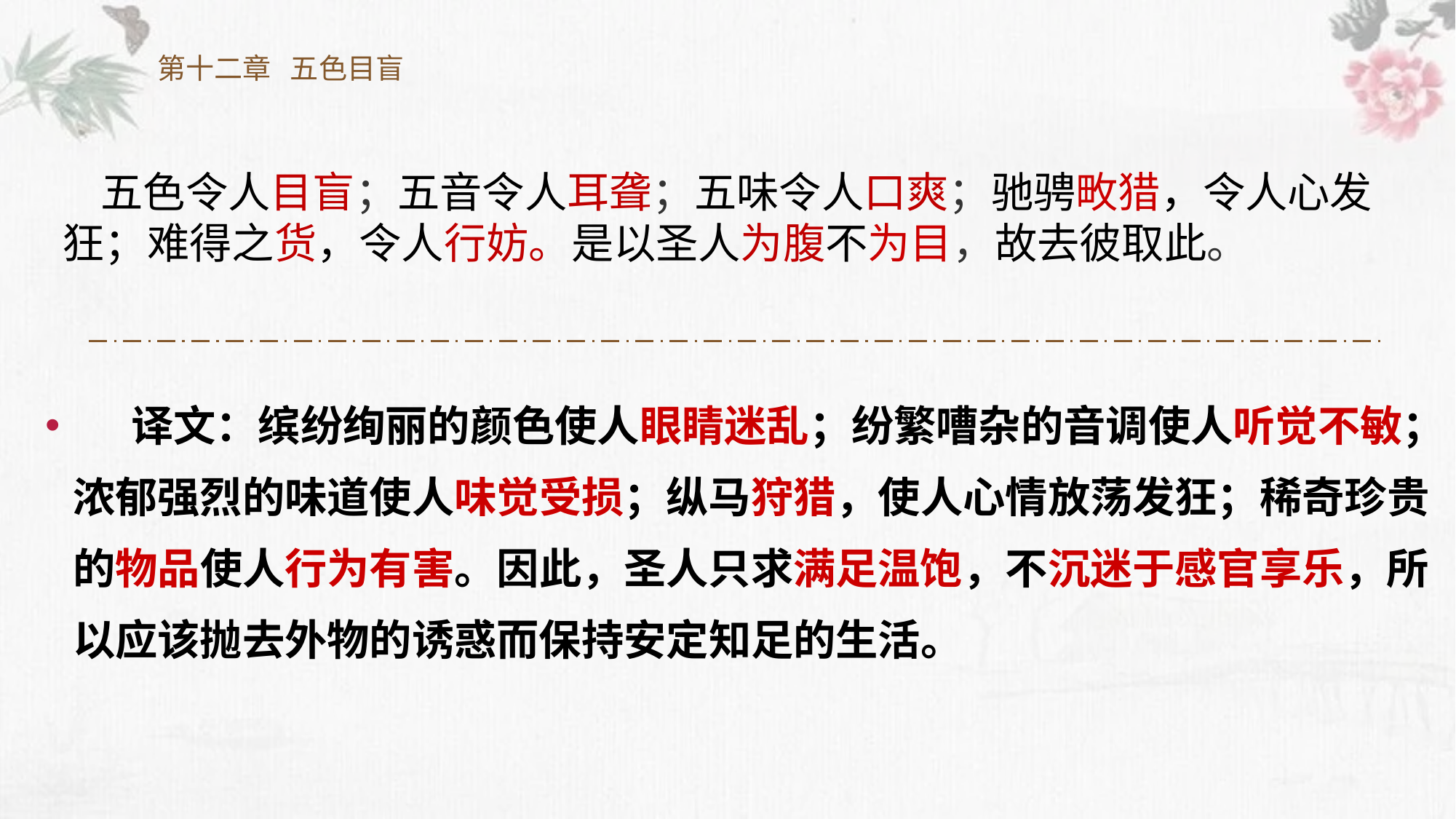

# 第十二章   五色目盲
   五色令人目盲；五音令人耳聋；五味令人口爽；驰骋畋猎，令人心发狂；难得之货，令人行妨。是以圣人为腹不为目，故去彼取此。
     译文：缤纷绚丽的颜色使人眼睛迷乱；纷繁嘈杂的音调使人听觉不敏；浓郁强烈的味道使人味觉受损；纵马狩猎，使人心情放荡发狂；稀奇珍贵的物品使人行为有害。因此，圣人只求满足温饱，不沉迷于感官享乐，所以应该抛去外物的诱惑而保持安定知足的生活。